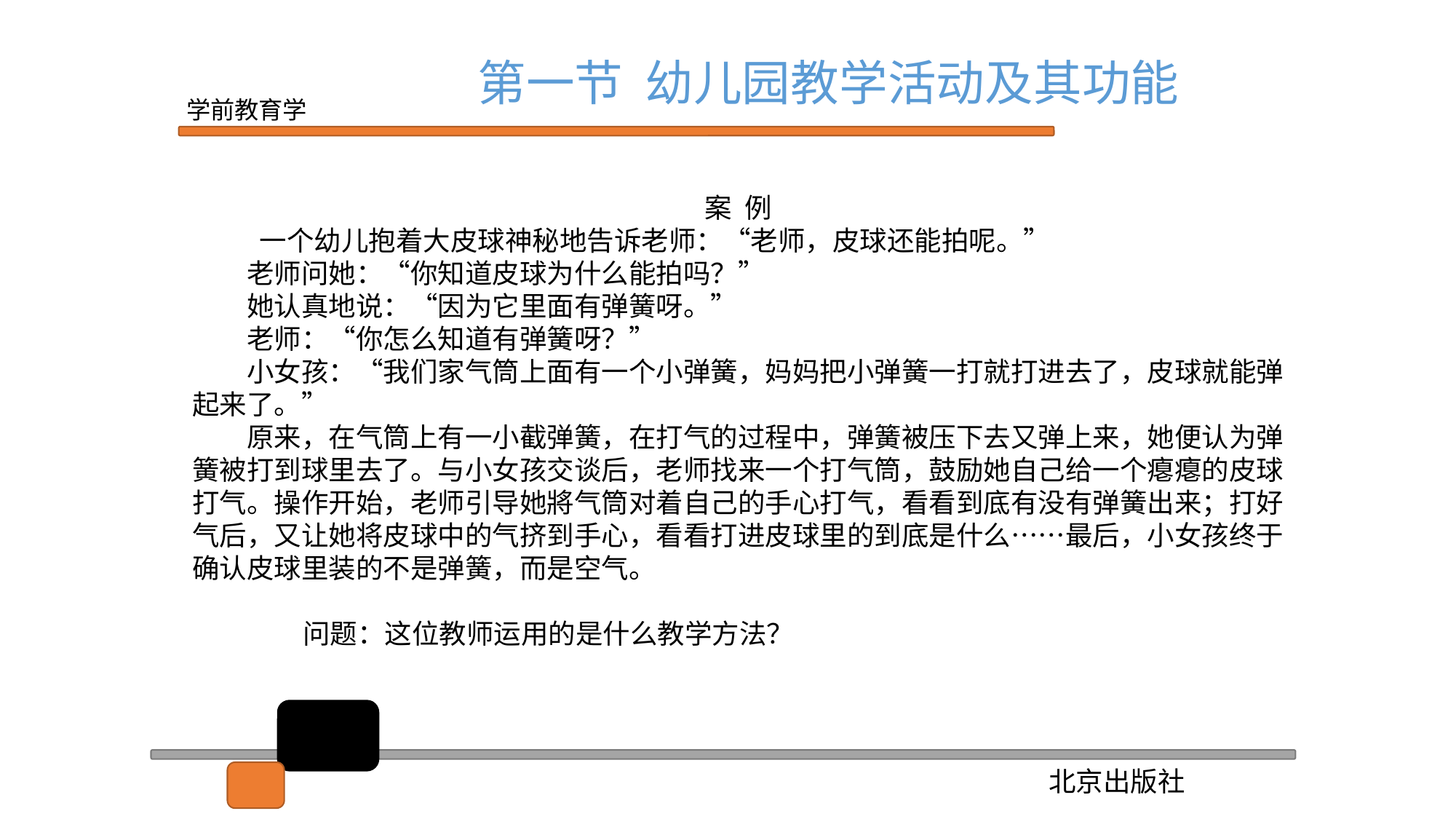

第一节  幼儿园教学活动及其功能
 案  例
 一个幼儿抱着大皮球神秘地告诉老师：“老师，皮球还能拍呢。”
老师问她：“你知道皮球为什么能拍吗？”
她认真地说：“因为它里面有弹簧呀。”
老师：“你怎么知道有弹簧呀？”
小女孩：“我们家气筒上面有一个小弹簧，妈妈把小弹簧一打就打进去了，皮球就能弹起来了。”
原来，在气筒上有一小截弹簧，在打气的过程中，弹簧被压下去又弹上来，她便认为弹簧被打到球里去了。与小女孩交谈后，老师找来一个打气筒，鼓励她自己给一个瘪瘪的皮球打气。操作开始，老师引导她將气筒对着自己的手心打气，看看到底有没有弹簧出来；打好气后，又让她将皮球中的气挤到手心，看看打进皮球里的到底是什么……最后，小女孩终于确认皮球里装的不是弹簧，而是空气。

        问题：这位教师运用的是什么教学方法？